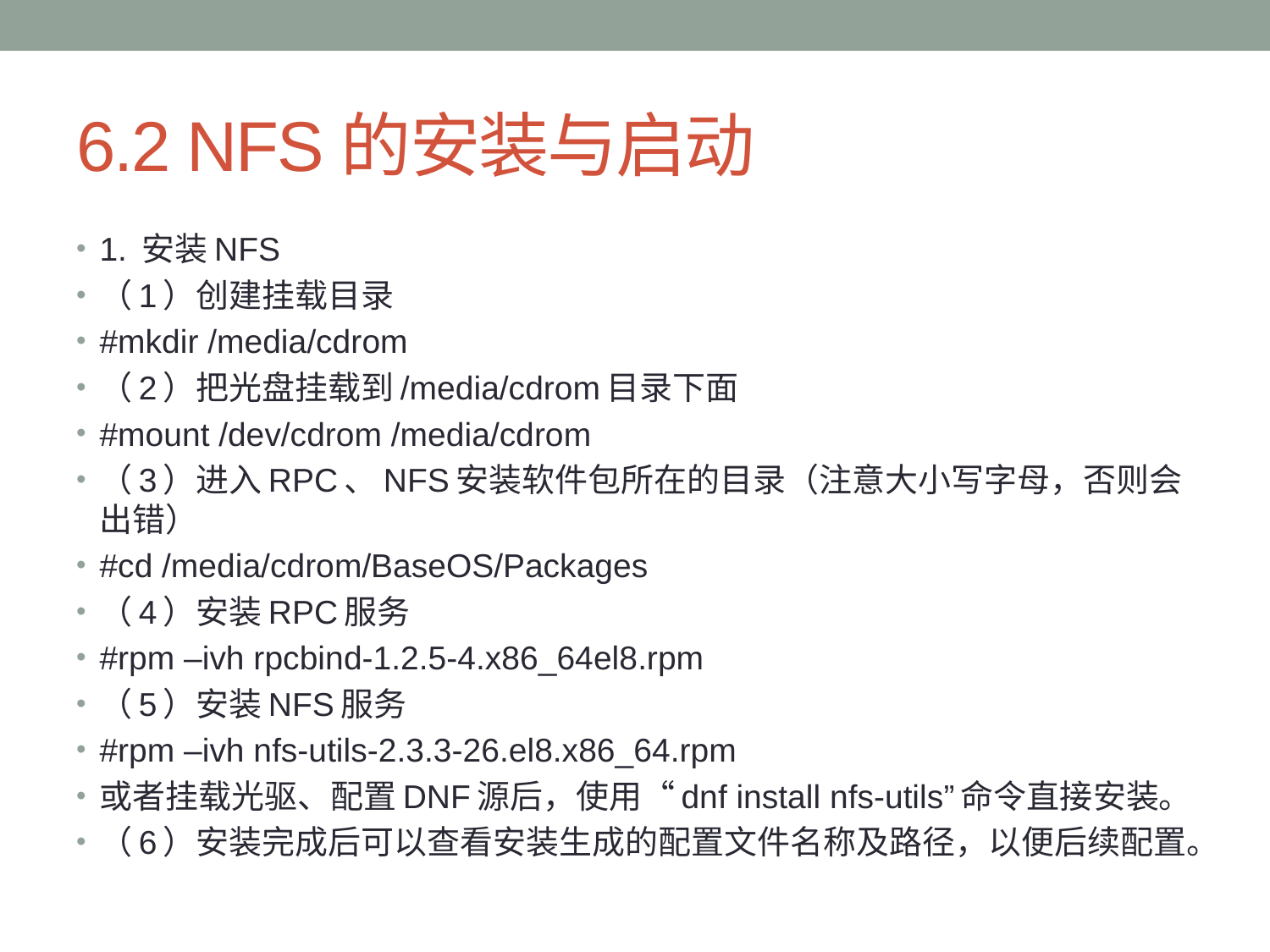

# 6.2 NFS的安装与启动
1. 安装NFS
（1）创建挂载目录
#mkdir /media/cdrom
（2）把光盘挂载到/media/cdrom目录下面
#mount /dev/cdrom /media/cdrom
（3）进入RPC、NFS安装软件包所在的目录（注意大小写字母，否则会出错）
#cd /media/cdrom/BaseOS/Packages
（4）安装RPC服务
#rpm –ivh rpcbind-1.2.5-4.x86_64el8.rpm
（5）安装NFS服务
#rpm –ivh nfs-utils-2.3.3-26.el8.x86_64.rpm
或者挂载光驱、配置DNF源后，使用“dnf install nfs-utils”命令直接安装。
（6）安装完成后可以查看安装生成的配置文件名称及路径，以便后续配置。